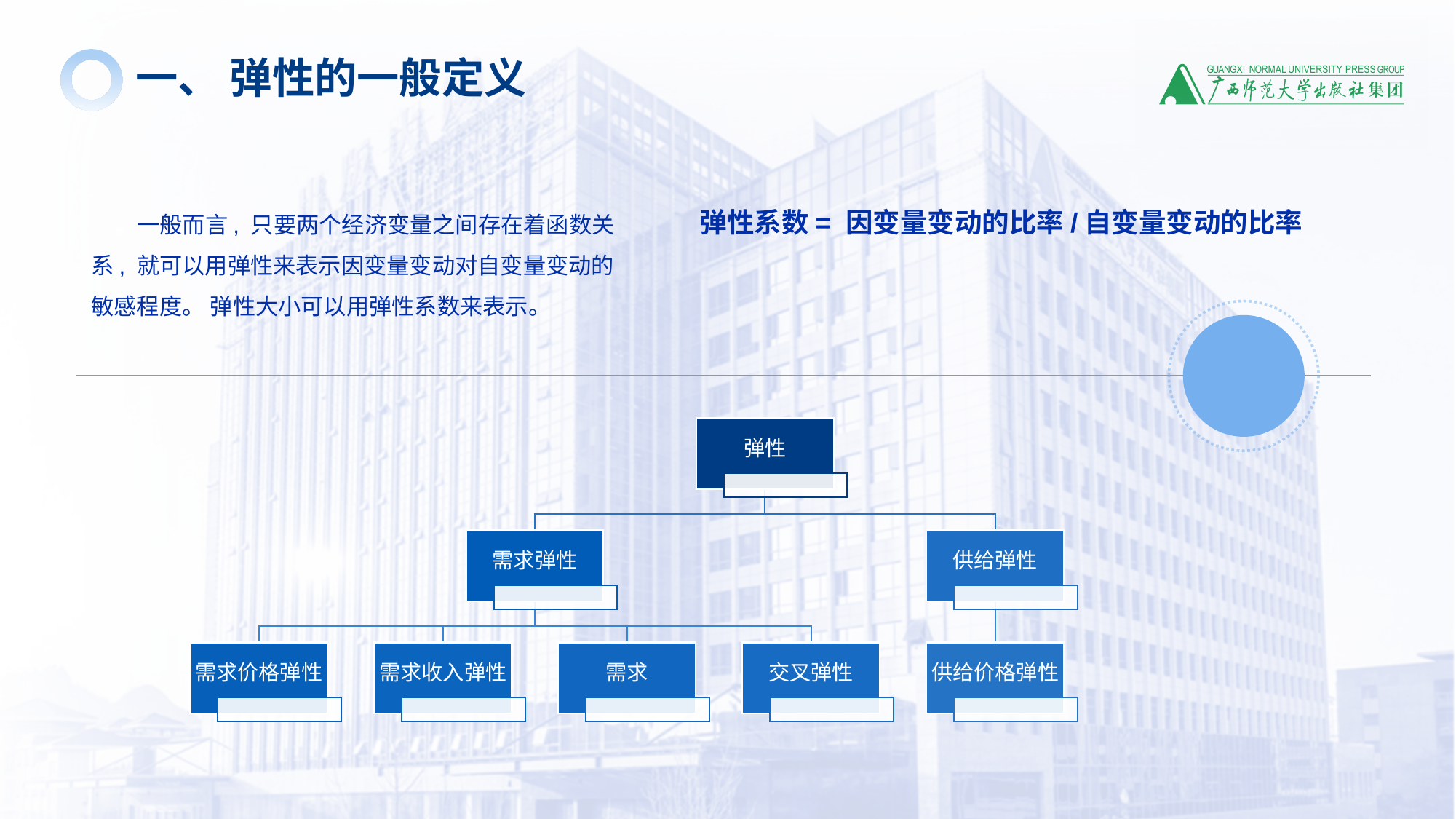

一、 弹性的一般定义

        一般而言, 只要两个经济变量之间存在着函数关系, 就可以用弹性来表示因变量变动对自变量变动的敏感程度。 弹性大小可以用弹性系数来表示。

弹性系数= 因变量变动的比率/自变量变动的比率
弹性

需求弹性

需求价格弹性

需求收入弹性

需求

交叉弹性

供给弹性

供给价格弹性